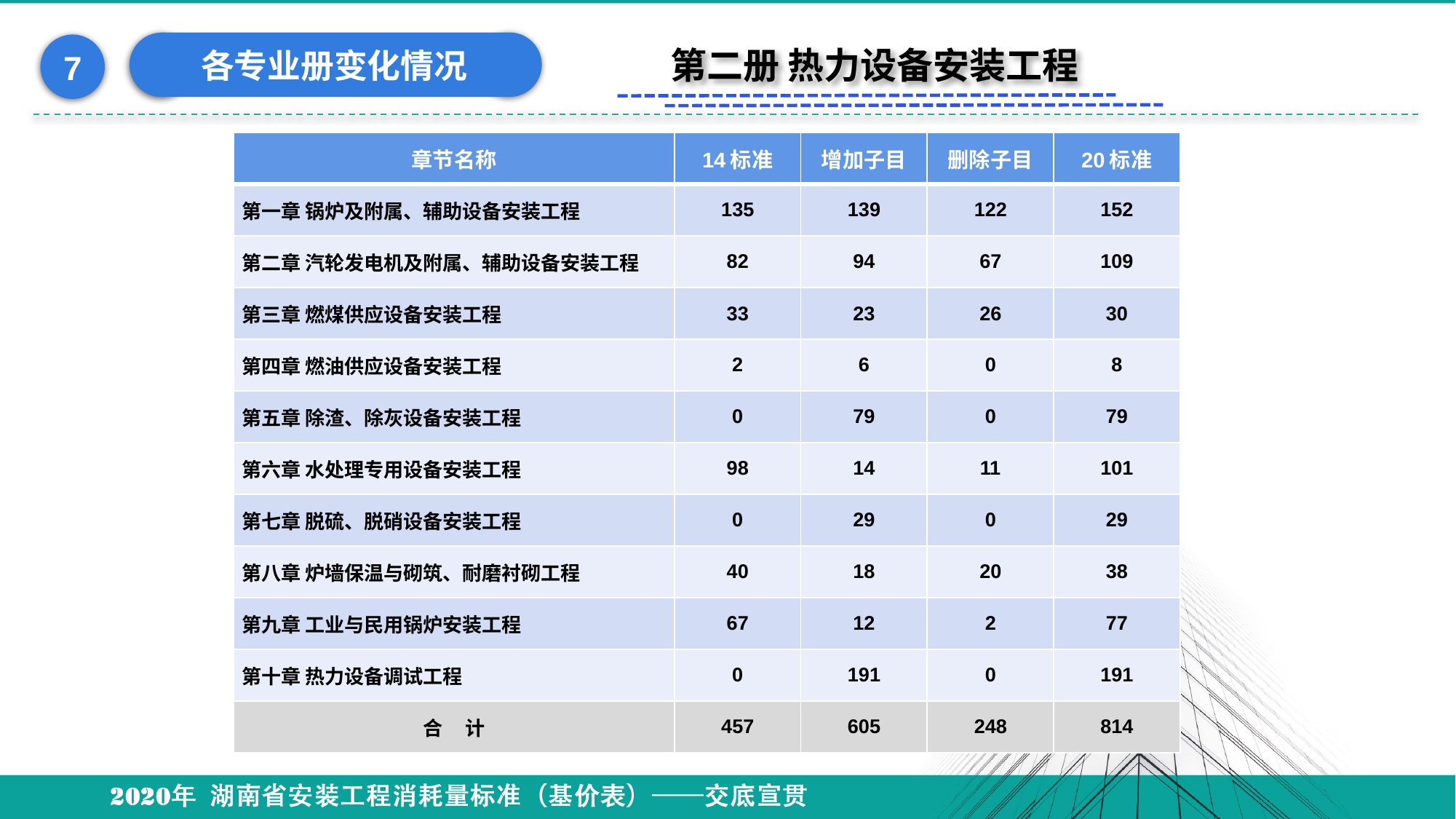

各专业册变化情况

7
第二册 热力设备安装工程
#
| 章节名称 | 14标准 | 增加子目 | 删除子目 | 20标准 |
| --- | --- | --- | --- | --- |
| 第一章 锅炉及附属、辅助设备安装工程 | 135 | 139 | 122 | 152 |
| 第二章 汽轮发电机及附属、辅助设备安装工程 | 82 | 94 | 67 | 109 |
| 第三章 燃煤供应设备安装工程 | 33 | 23 | 26 | 30 |
| 第四章 燃油供应设备安装工程 | 2 | 6 | 0 | 8 |
| 第五章 除渣、除灰设备安装工程 | 0 | 79 | 0 | 79 |
| 第六章 水处理专用设备安装工程 | 98 | 14 | 11 | 101 |
| 第七章 脱硫、脱硝设备安装工程 | 0 | 29 | 0 | 29 |
| 第八章 炉墙保温与砌筑、耐磨衬砌工程 | 40 | 18 | 20 | 38 |
| 第九章 工业与民用锅炉安装工程 | 67 | 12 | 2 | 77 |
| 第十章 热力设备调试工程 | 0 | 191 | 0 | 191 |
| 合 计 | 457 | 605 | 248 | 814 |